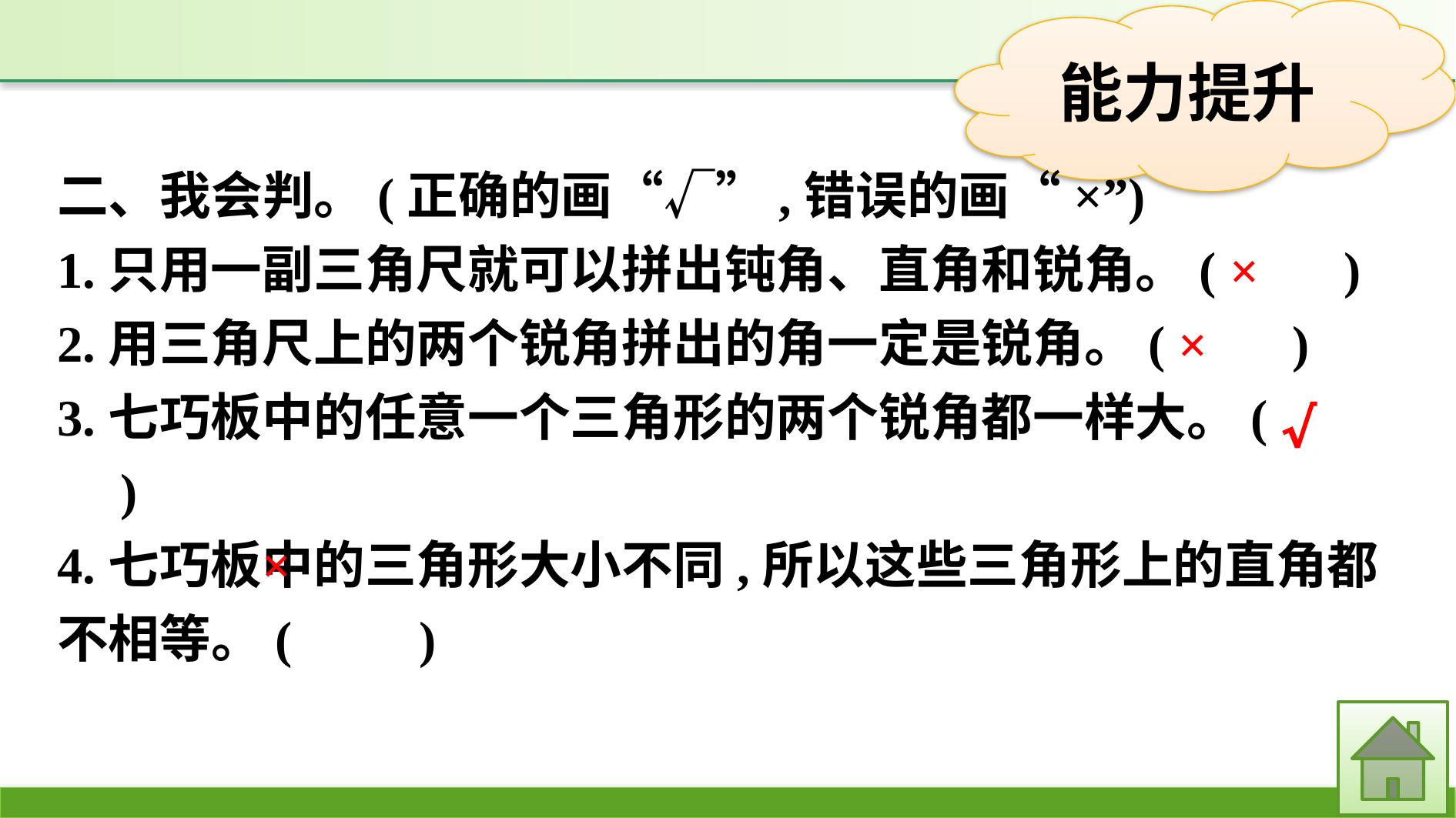

二、我会判。(正确的画“√”,错误的画“×”)
1.只用一副三角尺就可以拼出钝角、直角和锐角。(　　)
2.用三角尺上的两个锐角拼出的角一定是锐角。(　　)
3.七巧板中的任意一个三角形的两个锐角都一样大。(　　)
4.七巧板中的三角形大小不同,所以这些三角形上的直角都不相等。(　　)
×
×
√
×